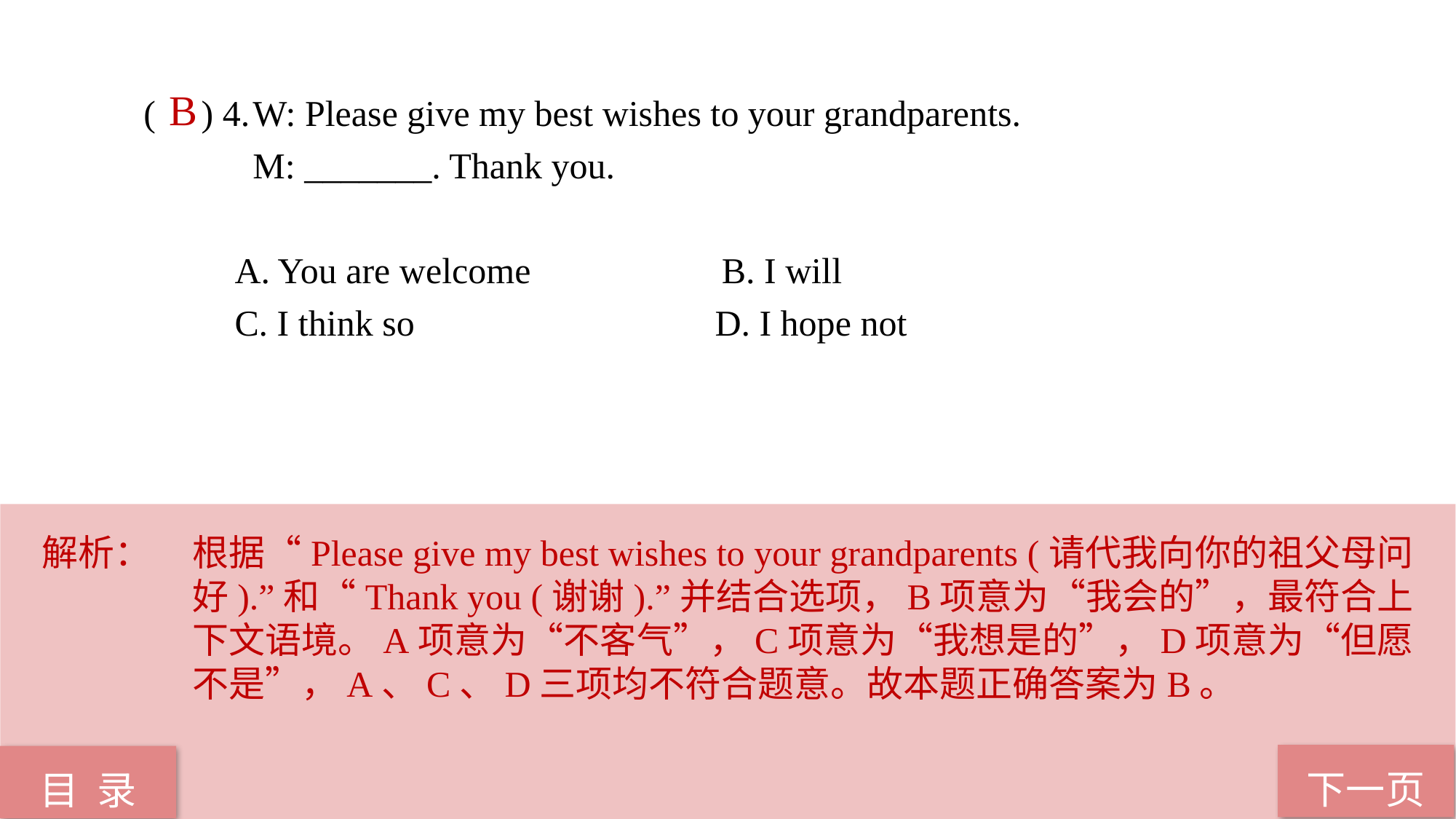

(     ) 4.	W: Please give my best wishes to your grandparents.
            M: _______. Thank you.

          A. You are welcome                     B. I will
          C. I think so                                 D. I hope not
B
解析：	根据“Please give my best wishes to your grandparents (请代我向你的祖父母问好).”和“Thank you (谢谢).”并结合选项，B项意为“我会的”，最符合上下文语境。A项意为“不客气”，C项意为“我想是的”，D项意为“但愿不是”，A、C、D三项均不符合题意。故本题正确答案为B。